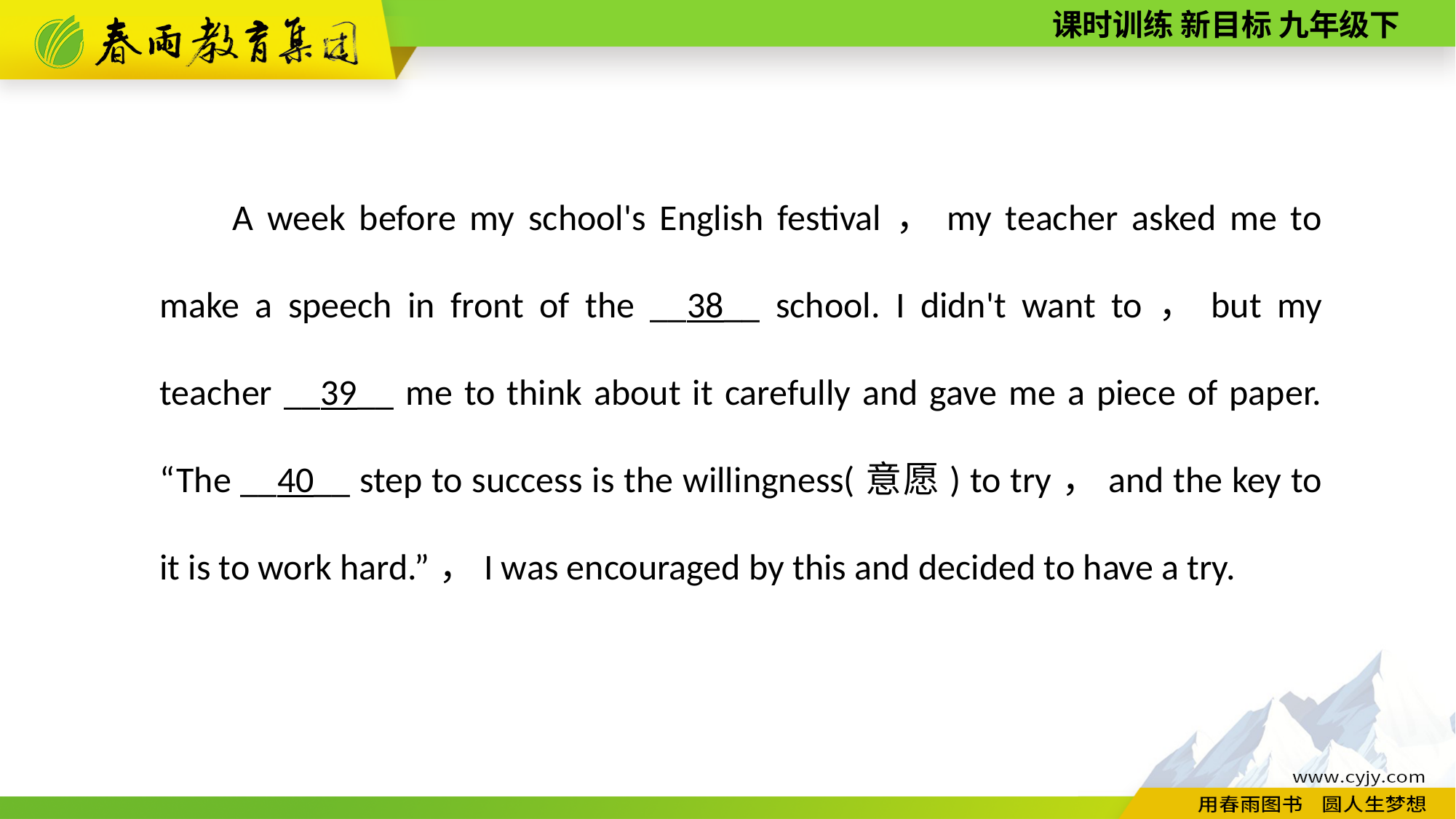

A week before my school's English festival，my teacher asked me to make a speech in front of the __38__ school. I didn't want to，but my teacher __39__ me to think about it carefully and gave me a piece of paper. “The __40__ step to success is the willingness(意愿) to try，and the key to it is to work hard.”，I was encouraged by this and decided to have a try.